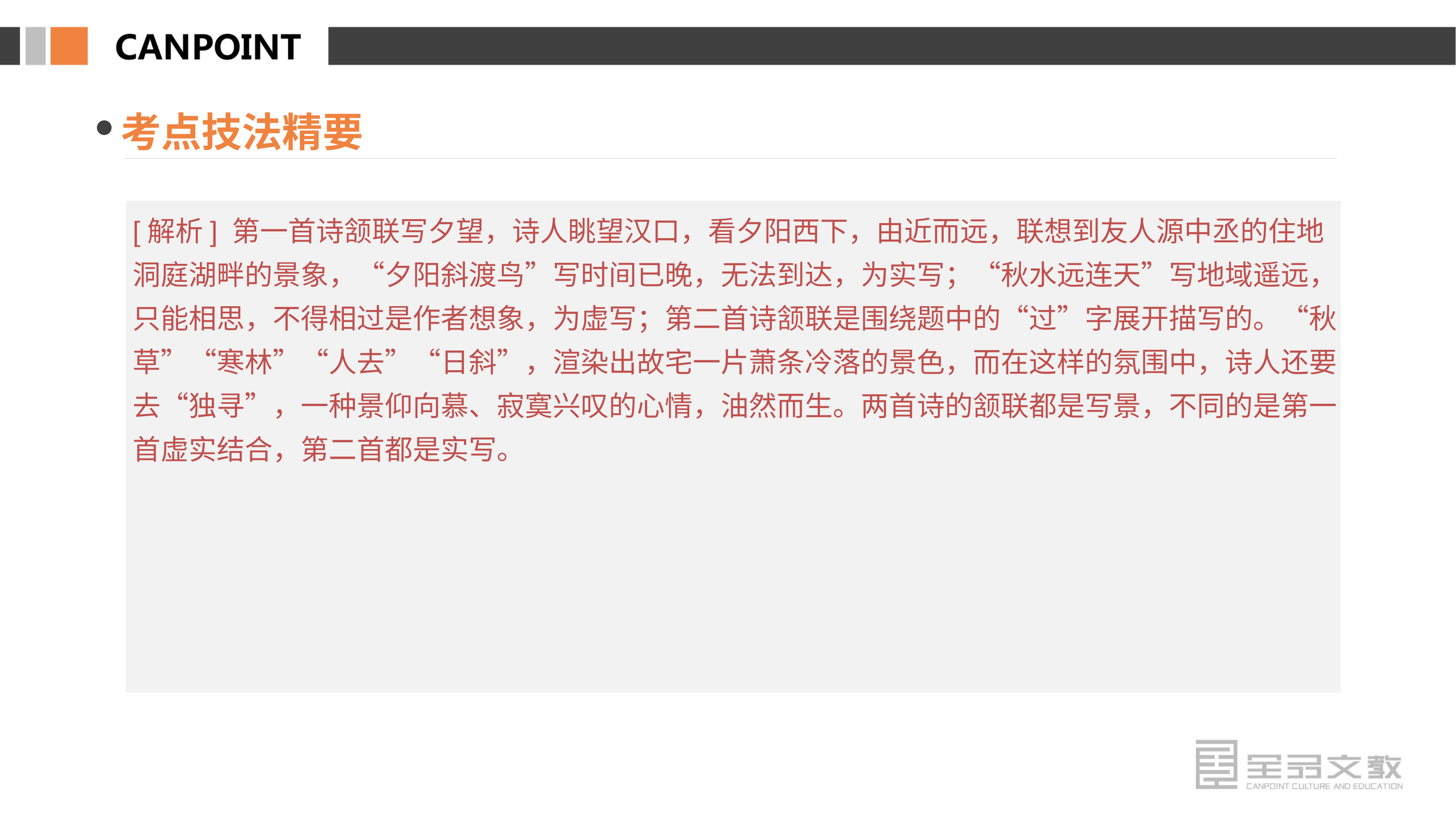

考点技法精要

[解析] 第一首诗颔联写夕望，诗人眺望汉口，看夕阳西下，由近而远，联想到友人源中丞的住地洞庭湖畔的景象，“夕阳斜渡鸟”写时间已晚，无法到达，为实写；“秋水远连天”写地域遥远，只能相思，不得相过是作者想象，为虚写；第二首诗颔联是围绕题中的“过”字展开描写的。“秋草”“寒林”“人去”“日斜”，渲染出故宅一片萧条冷落的景色，而在这样的氛围中，诗人还要去“独寻”，一种景仰向慕、寂寞兴叹的心情，油然而生。两首诗的颔联都是写景，不同的是第一首虚实结合，第二首都是实写。